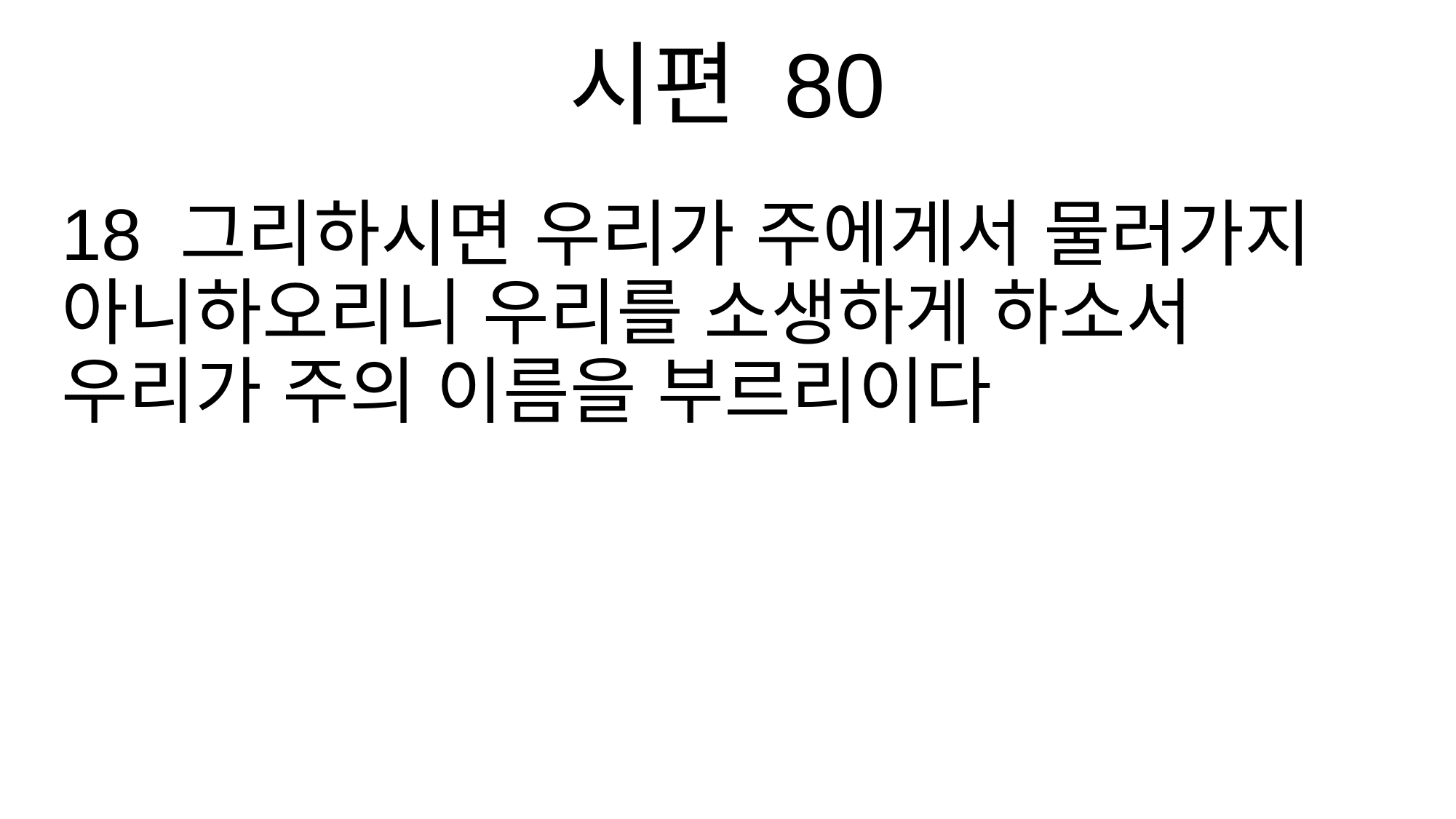

시편 80
18 그리하시면 우리가 주에게서 물러가지 아니하오리니 우리를 소생하게 하소서 우리가 주의 이름을 부르리이다